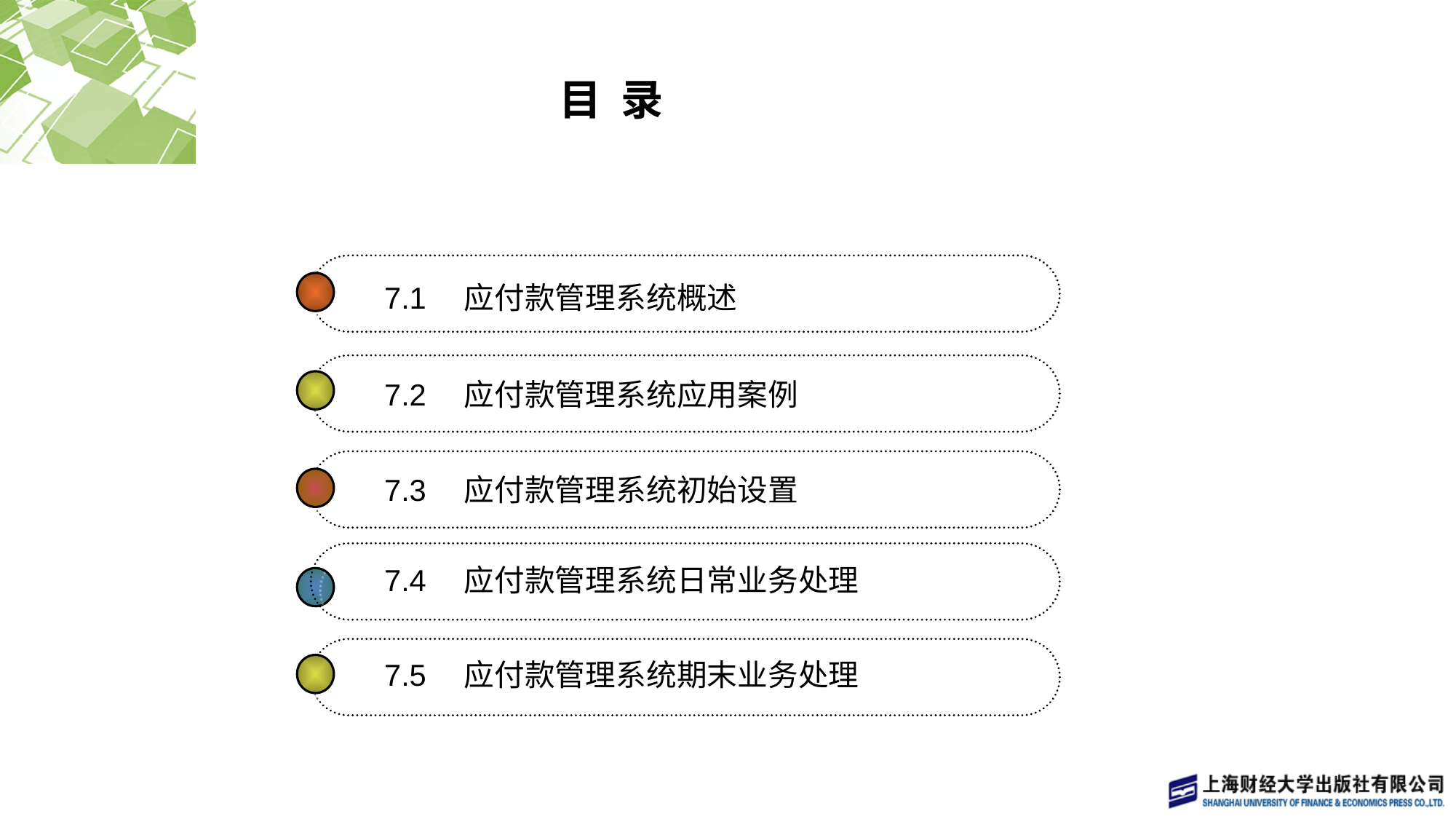

# 目  录

7.1　应付款管理系统概述

7.2　应付款管理系统应用案例

7.3　应付款管理系统初始设置

7.4　应付款管理系统日常业务处理

7.5　应付款管理系统期末业务处理